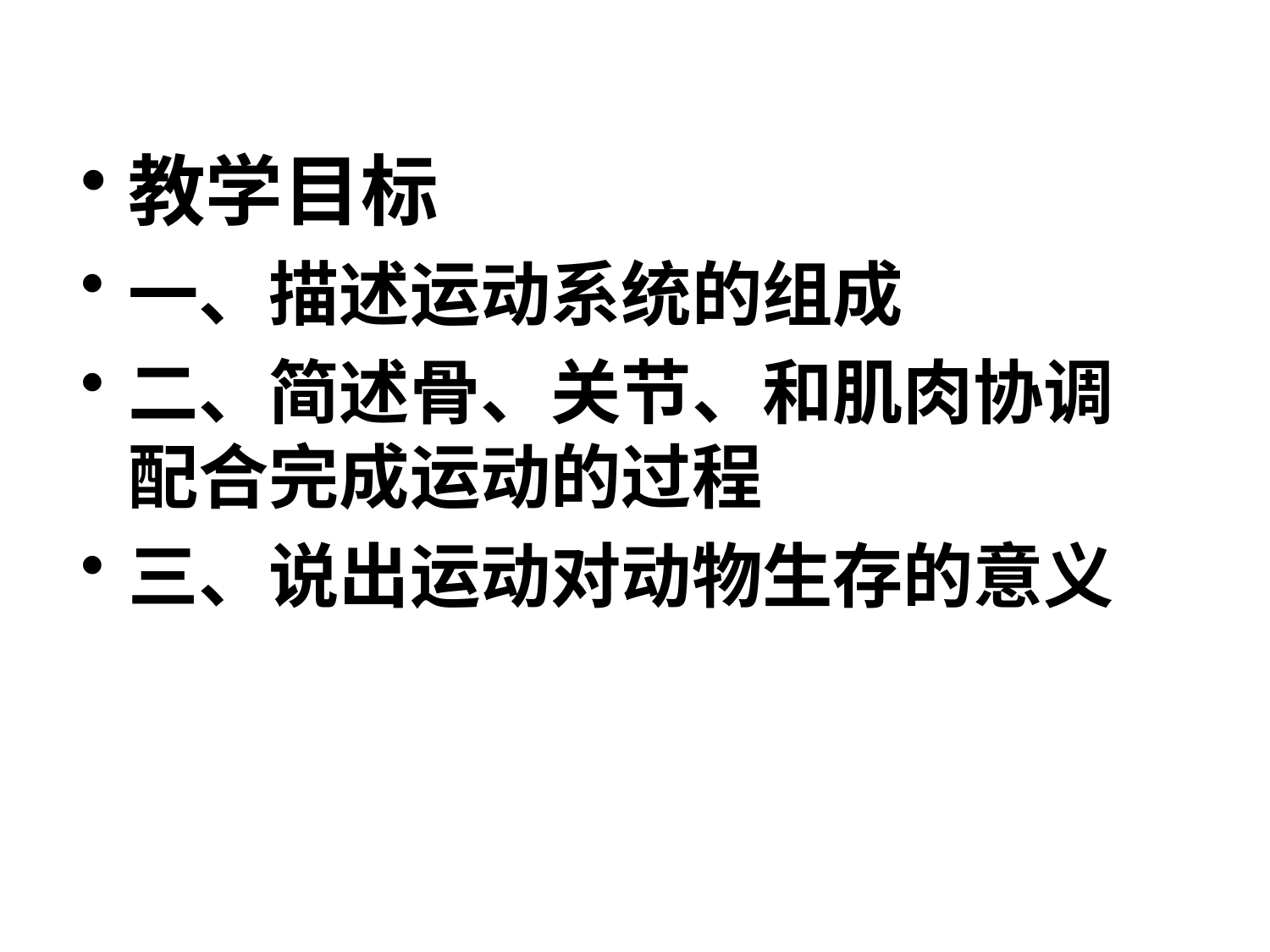

教学目标
一、描述运动系统的组成
二、简述骨、关节、和肌肉协调配合完成运动的过程
三、说出运动对动物生存的意义